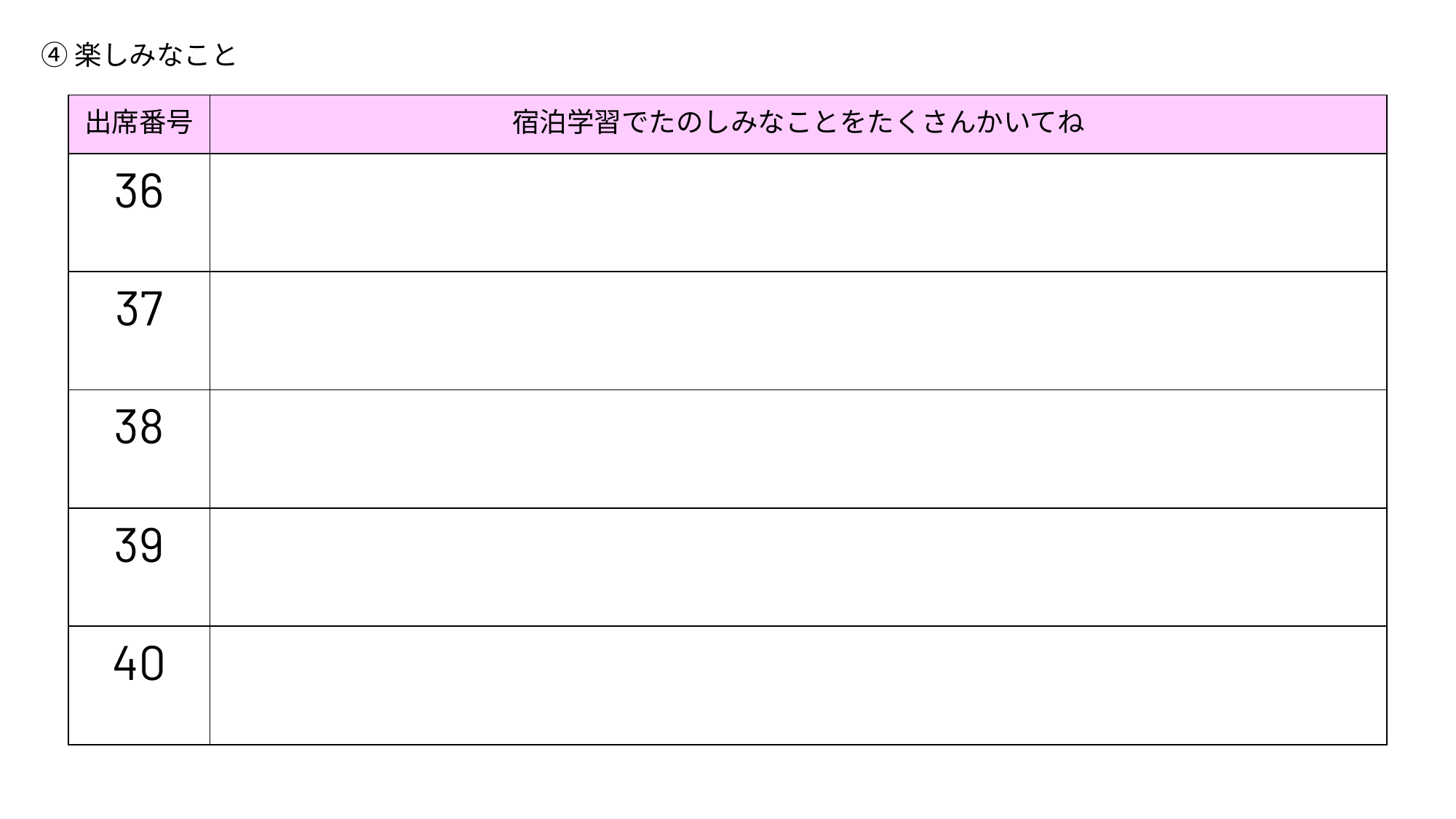

④楽しみなこと
| 出席番号 | 宿泊学習でたのしみなことをたくさんかいてね |
| --- | --- |
| 36 |  |
| 37 |  |
| 38 |  |
| 39 |  |
| 40 |  |